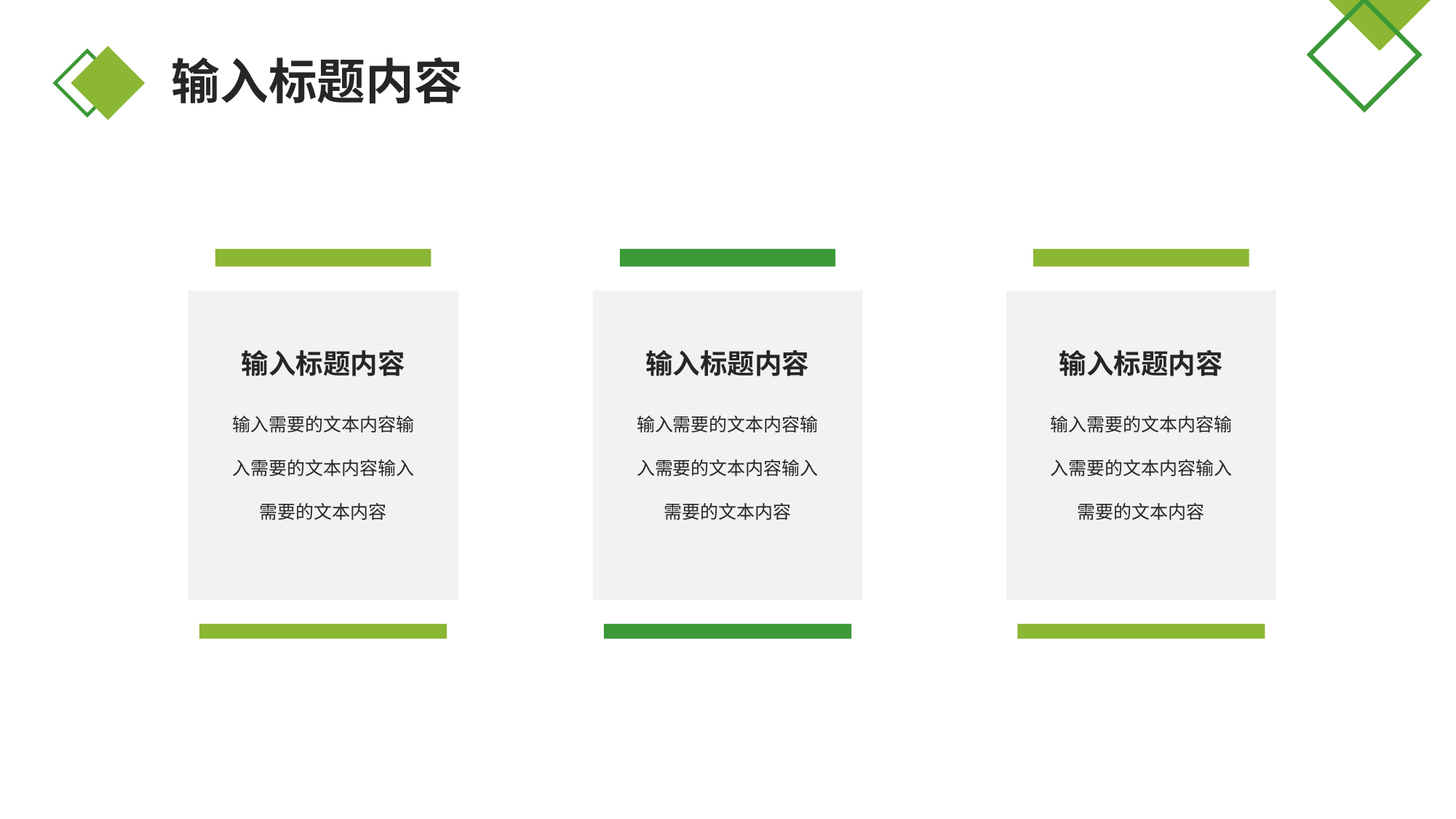

输入标题内容

输入标题内容
输入标题内容
输入标题内容
输入需要的文本内容输入需要的文本内容输入需要的文本内容
输入需要的文本内容输入需要的文本内容输入需要的文本内容
输入需要的文本内容输入需要的文本内容输入需要的文本内容